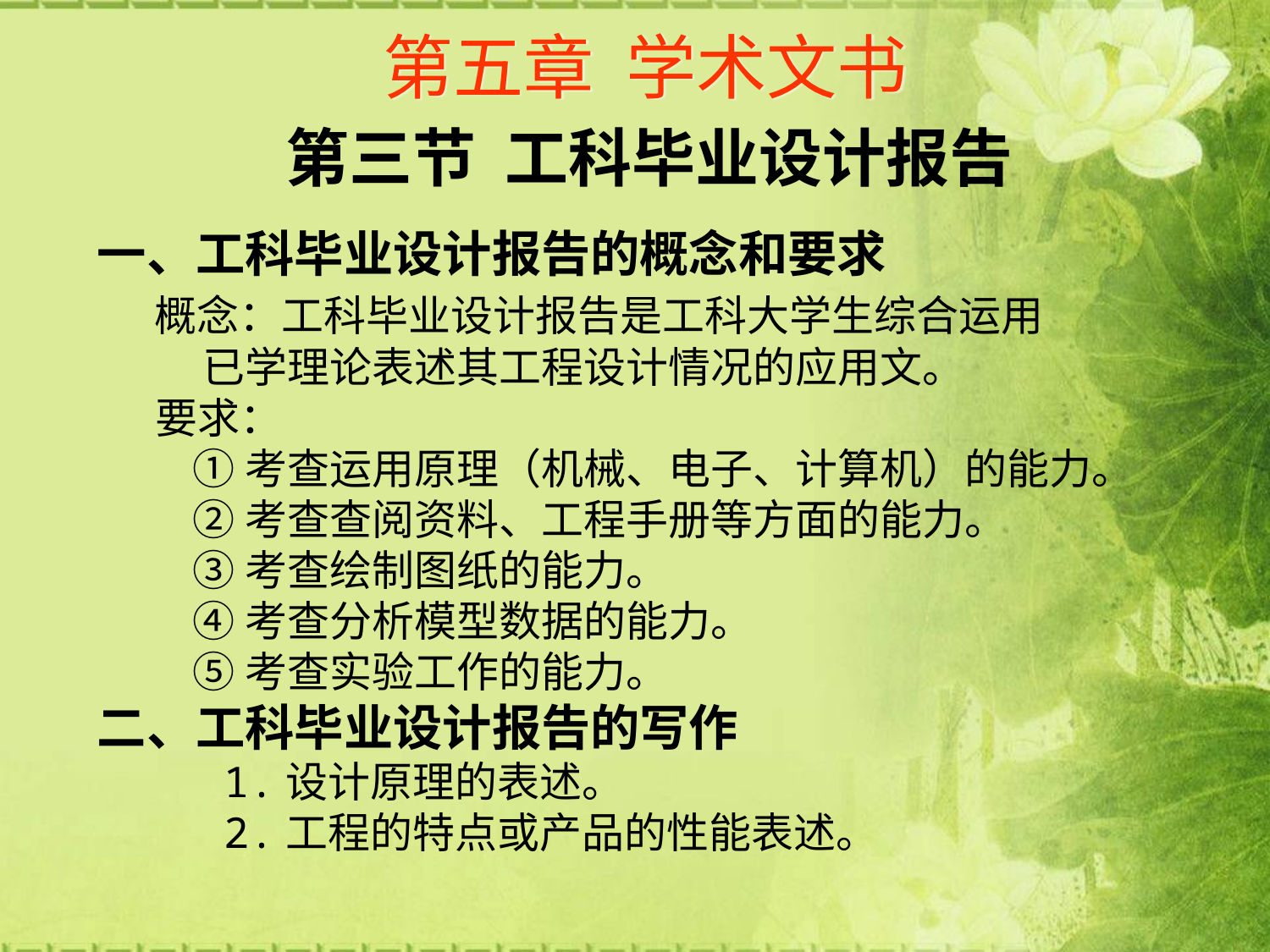

# 第五章  学术文书
第三节  工科毕业设计报告
一、工科毕业设计报告的概念和要求
    概念：工科毕业设计报告是工科大学生综合运用
          已学理论表述其工程设计情况的应用文。
     要求：
          ①考查运用原理（机械、电子、计算机）的能力。
          ②考查查阅资料、工程手册等方面的能力。
          ③考查绘制图纸的能力。
          ④考查分析模型数据的能力。
          ⑤考查实验工作的能力。
二、工科毕业设计报告的写作
     1.设计原理的表述。
     2.工程的特点或产品的性能表述。